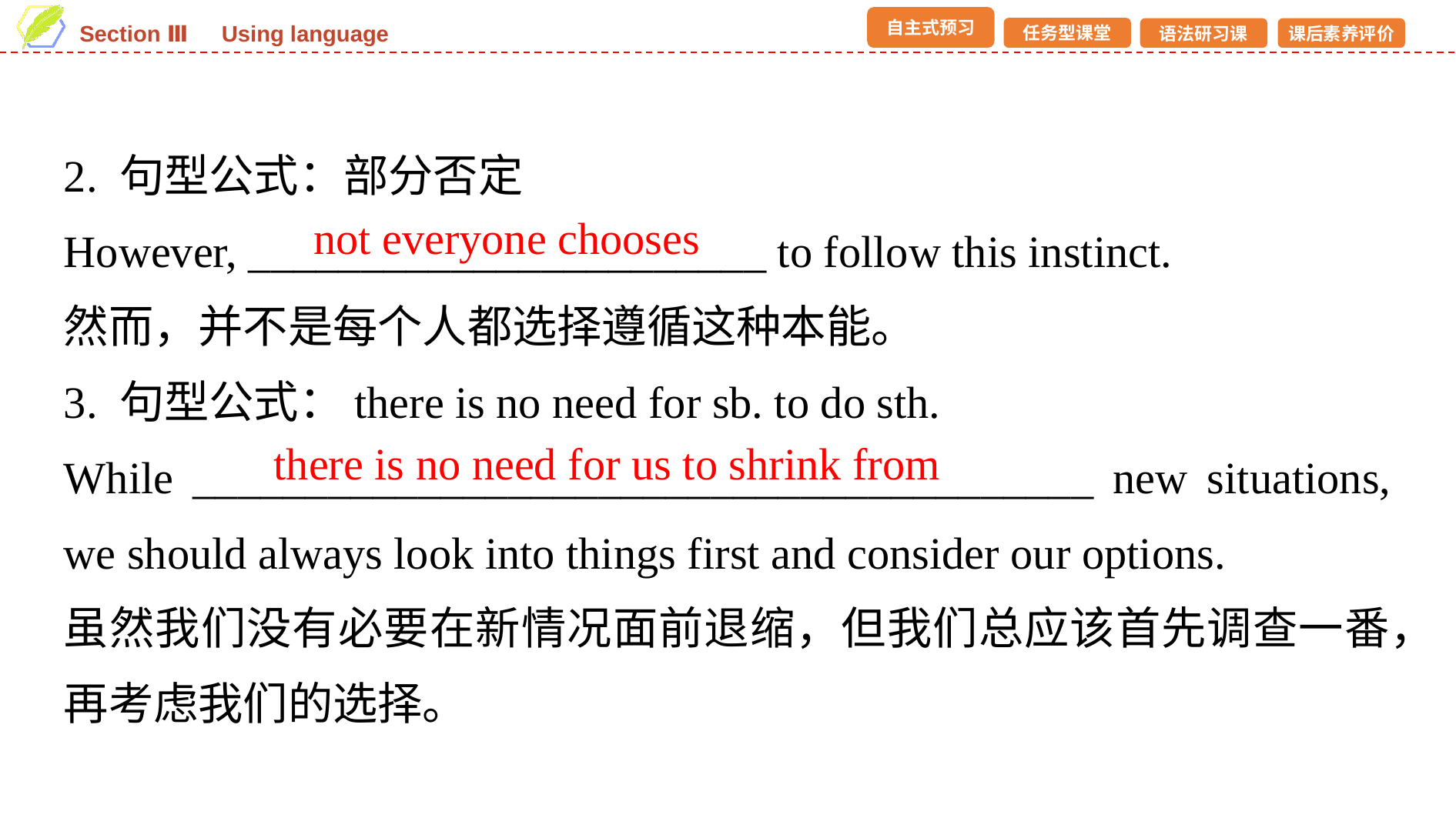

2. 句型公式：部分否定
However, _______________________ to follow this instinct.
然而，并不是每个人都选择遵循这种本能。
3. 句型公式：there is no need for sb. to do sth.
While ________________________________________ new situations, we should always look into things first and consider our options.
虽然我们没有必要在新情况面前退缩，但我们总应该首先调查一番，再考虑我们的选择。
not everyone chooses
there is no need for us to shrink from